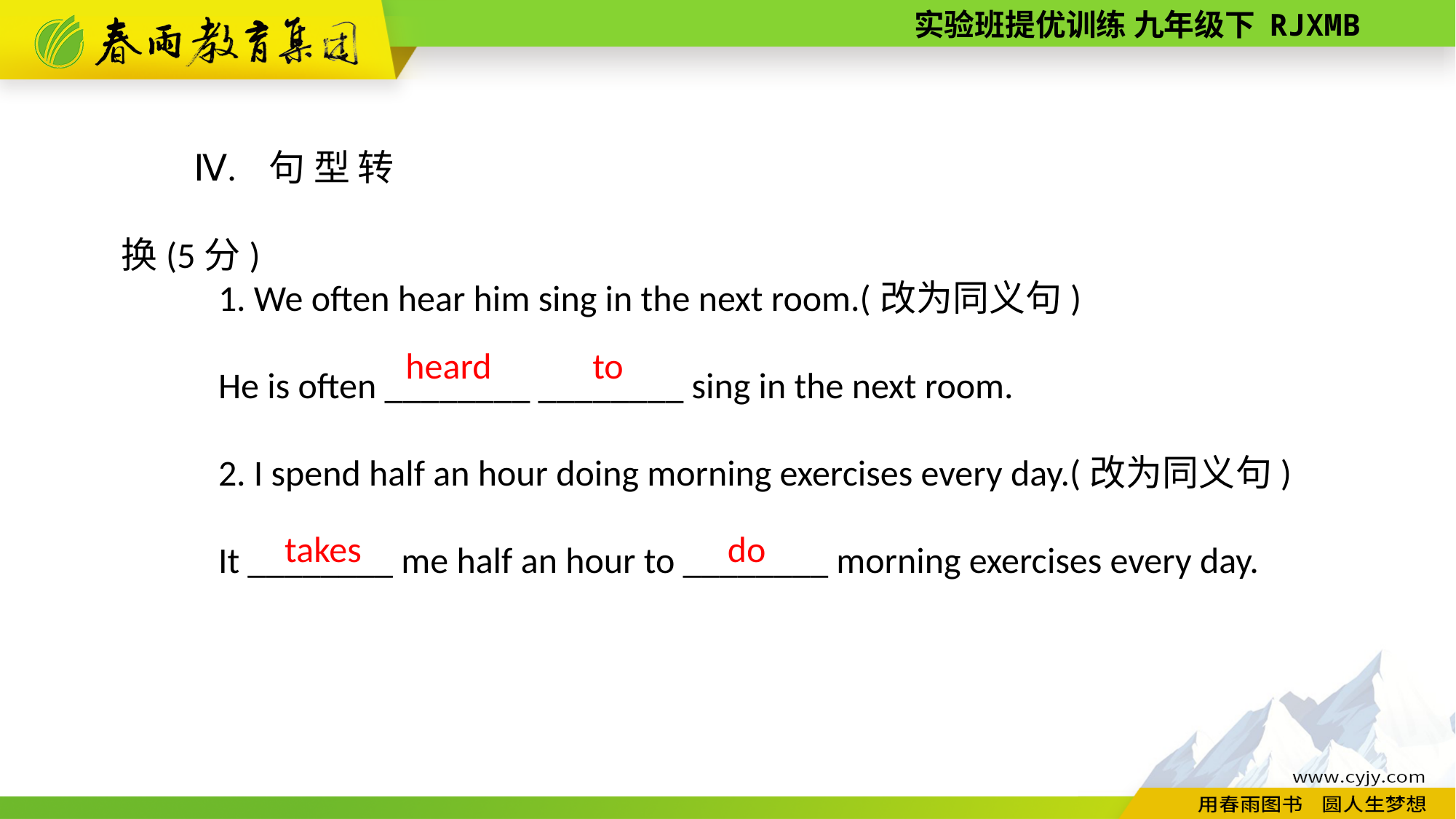

Ⅳ. 句型转换(5分)
1. We often hear him sing in the next room.(改为同义句)
He is often ________ ________ sing in the next room.
2. I spend half an hour doing morning exercises every day.(改为同义句)
It ________ me half an hour to ________ morning exercises every day.
to
 heard
do
takes